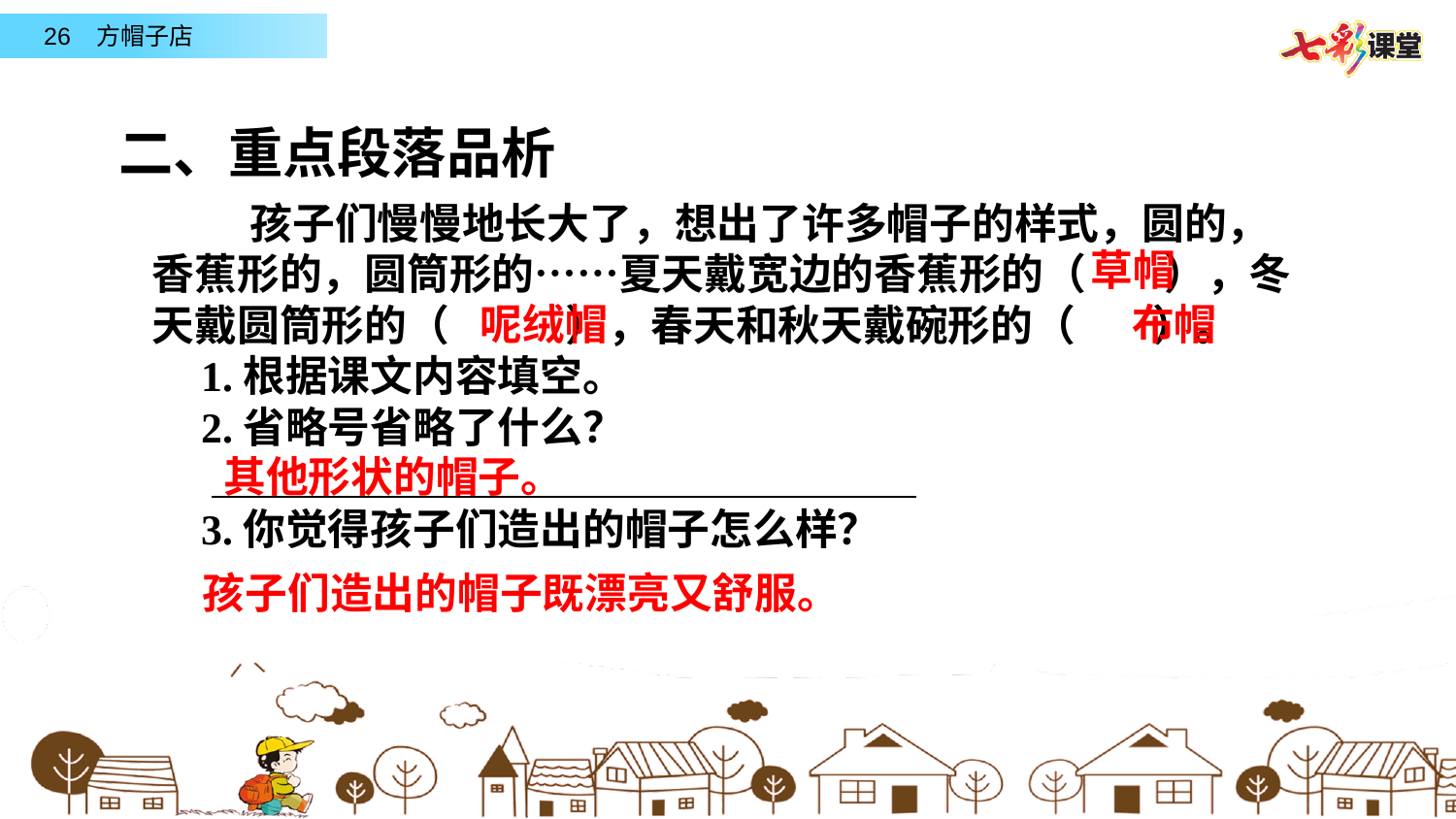

二、重点段落品析
    孩子们慢慢地长大了，想出了许多帽子的样式，圆的，香蕉形的，圆筒形的……夏天戴宽边的香蕉形的（        ），冬天戴圆筒形的（            ），春天和秋天戴碗形的（        ）。
1.根据课文内容填空。
2.省略号省略了什么？

3.你觉得孩子们造出的帽子怎么样？

草帽
呢绒帽
布帽
其他形状的帽子。
孩子们造出的帽子既漂亮又舒服。